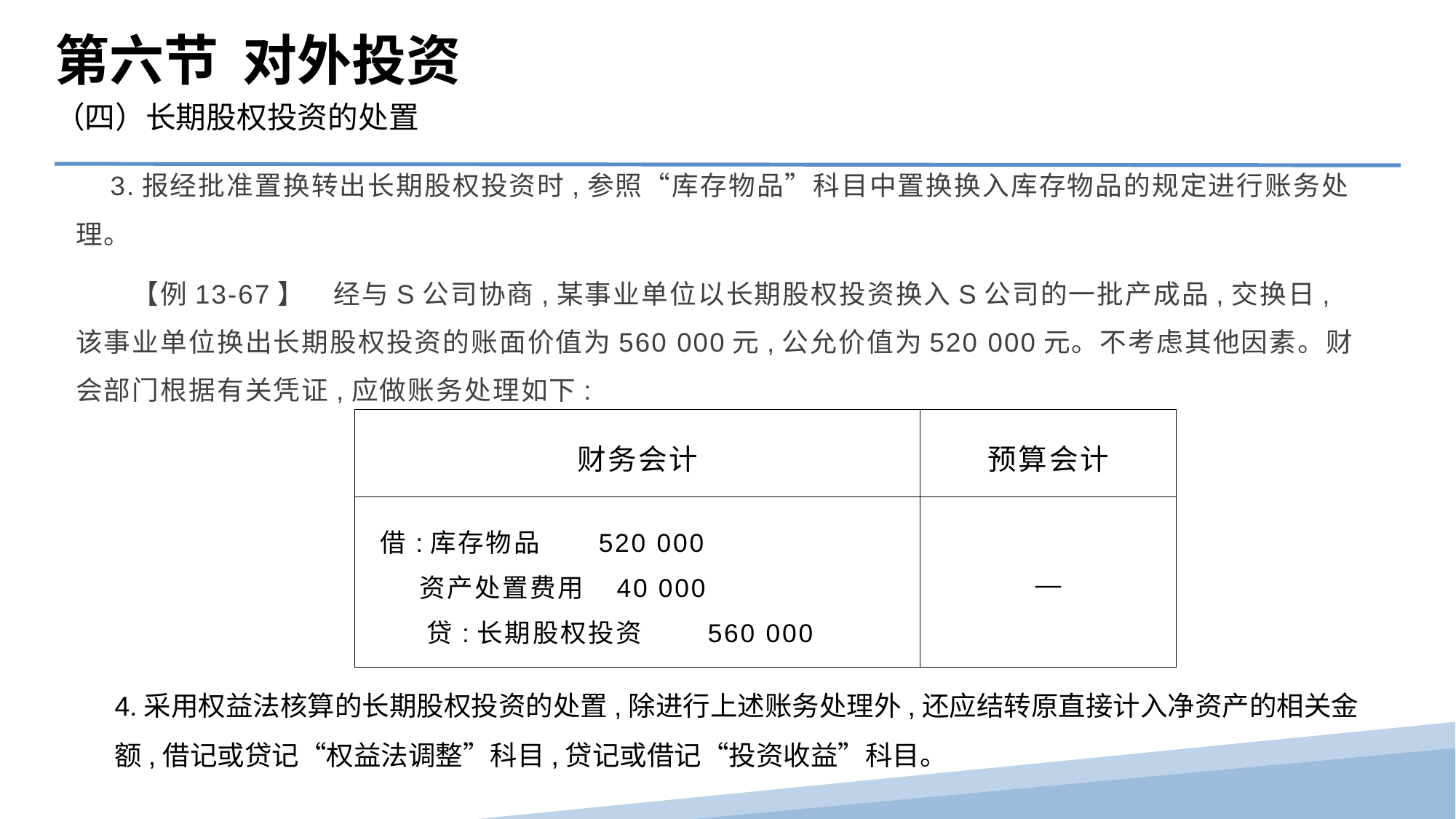

第六节  对外投资
（四）长期股权投资的处置
　3.报经批准置换转出长期股权投资时,参照“库存物品”科目中置换换入库存物品的规定进行账务处理。
　　【例13-67】　经与S公司协商,某事业单位以长期股权投资换入S公司的一批产成品,交换日,该事业单位换出长期股权投资的账面价值为560 000元,公允价值为520 000元。不考虑其他因素。财会部门根据有关凭证,应做账务处理如下:
| 财务会计 | 预算会计 |
| --- | --- |
| 借:库存物品 520 000 资产处置费用 40 000 贷:长期股权投资 560 000 | — |
4.采用权益法核算的长期股权投资的处置,除进行上述账务处理外,还应结转原直接计入净资产的相关金额,借记或贷记“权益法调整”科目,贷记或借记“投资收益”科目。